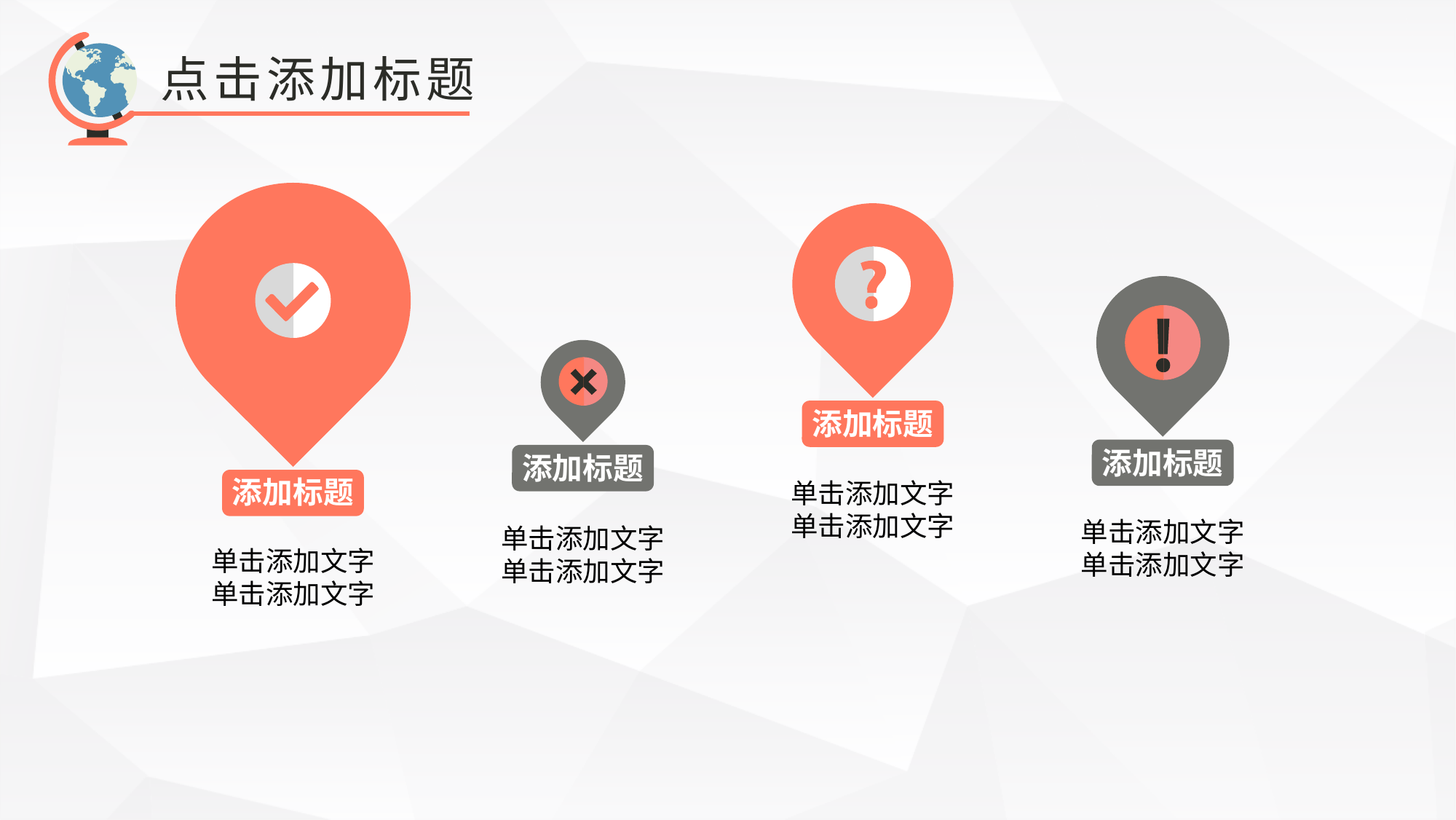

点击添加标题

添加标题

单击添加文字
单击添加文字

添加标题

添加标题

添加标题

单击添加文字
单击添加文字
单击添加文字
单击添加文字
单击添加文字
单击添加文字